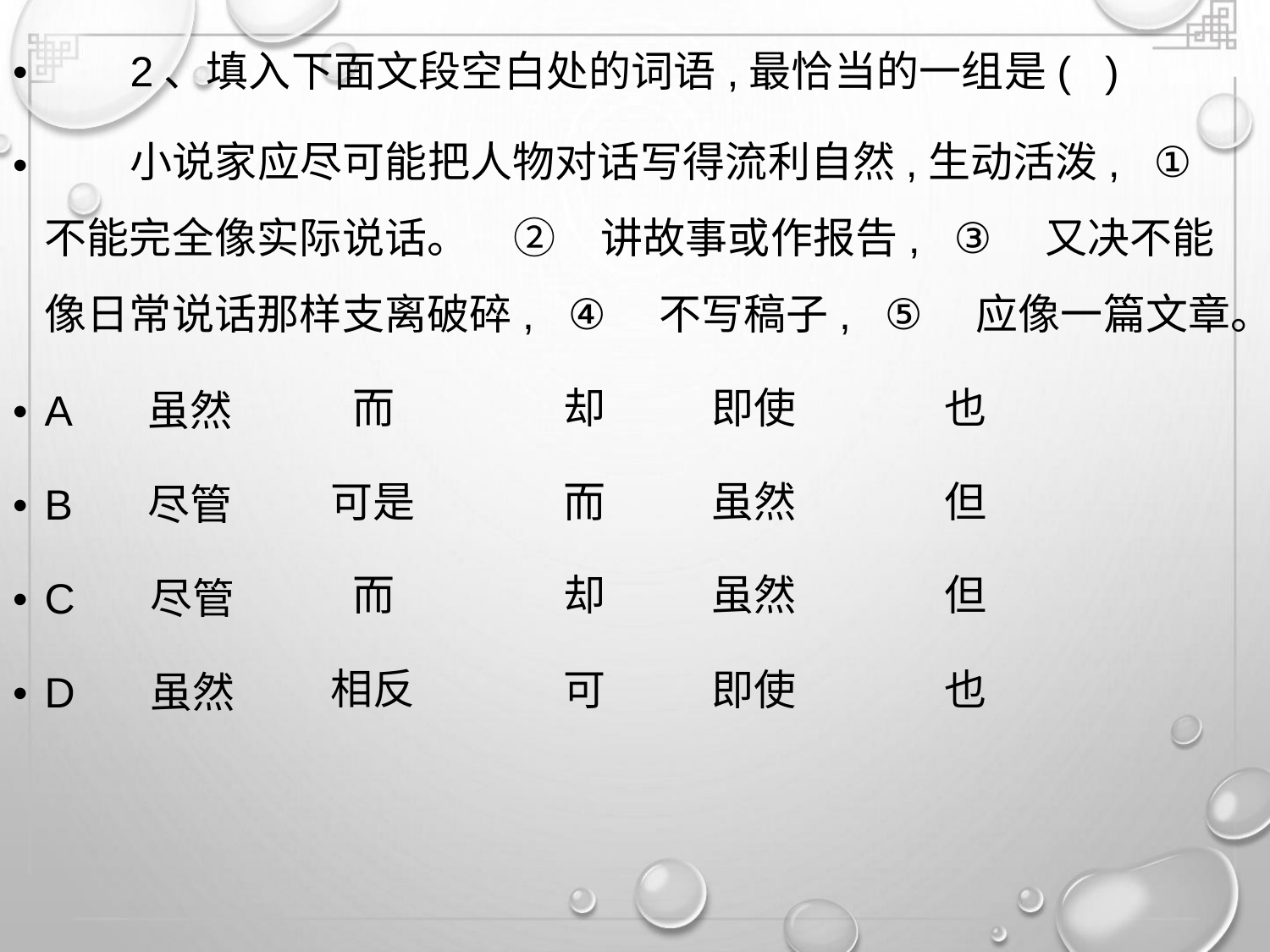

• 2、填入下面文段空白处的词语,最恰当的一组是( )
•
小说家应尽可能把人物对话写得流利自然,生动活泼, ①
不能完全像实际说话。 ② 讲故事或作报告, ③ 又决不能
像日常说话那样支离破碎, ④ 不写稿子, ⑤ 应像一篇文章。
• A 虽然
• B 尽管
• C 尽管
• D 虽然
而
可是
而
却
而
却
可
即使
虽然
虽然
即使
也
但
但
也
相反